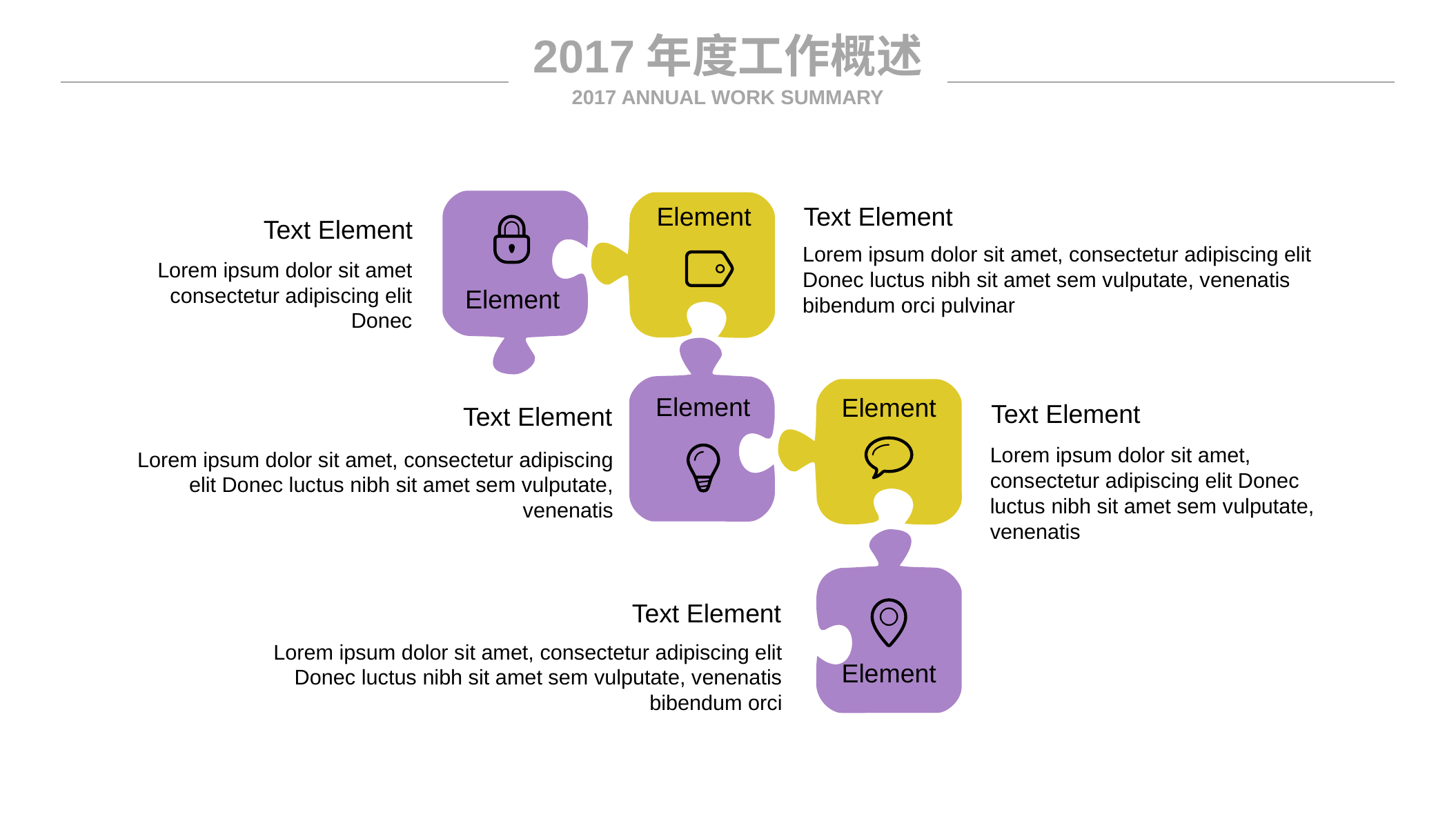

2017年度工作概述
2017 ANNUAL WORK SUMMARY

Element

Element

Text Element
Lorem ipsum dolor sit amet, consectetur adipiscing elit Donec luctus nibh sit amet sem vulputate, venenatis bibendum orci pulvinar
Text Element
Lorem ipsum dolor sit amet consectetur adipiscing elit Donec

Element

Element

Text Element
Lorem ipsum dolor sit amet, consectetur adipiscing elit Donec luctus nibh sit amet sem vulputate, venenatis
Text Element
Lorem ipsum dolor sit amet, consectetur adipiscing elit Donec luctus nibh sit amet sem vulputate, venenatis

Element
Text Element
Lorem ipsum dolor sit amet, consectetur adipiscing elit Donec luctus nibh sit amet sem vulputate, venenatis bibendum orci